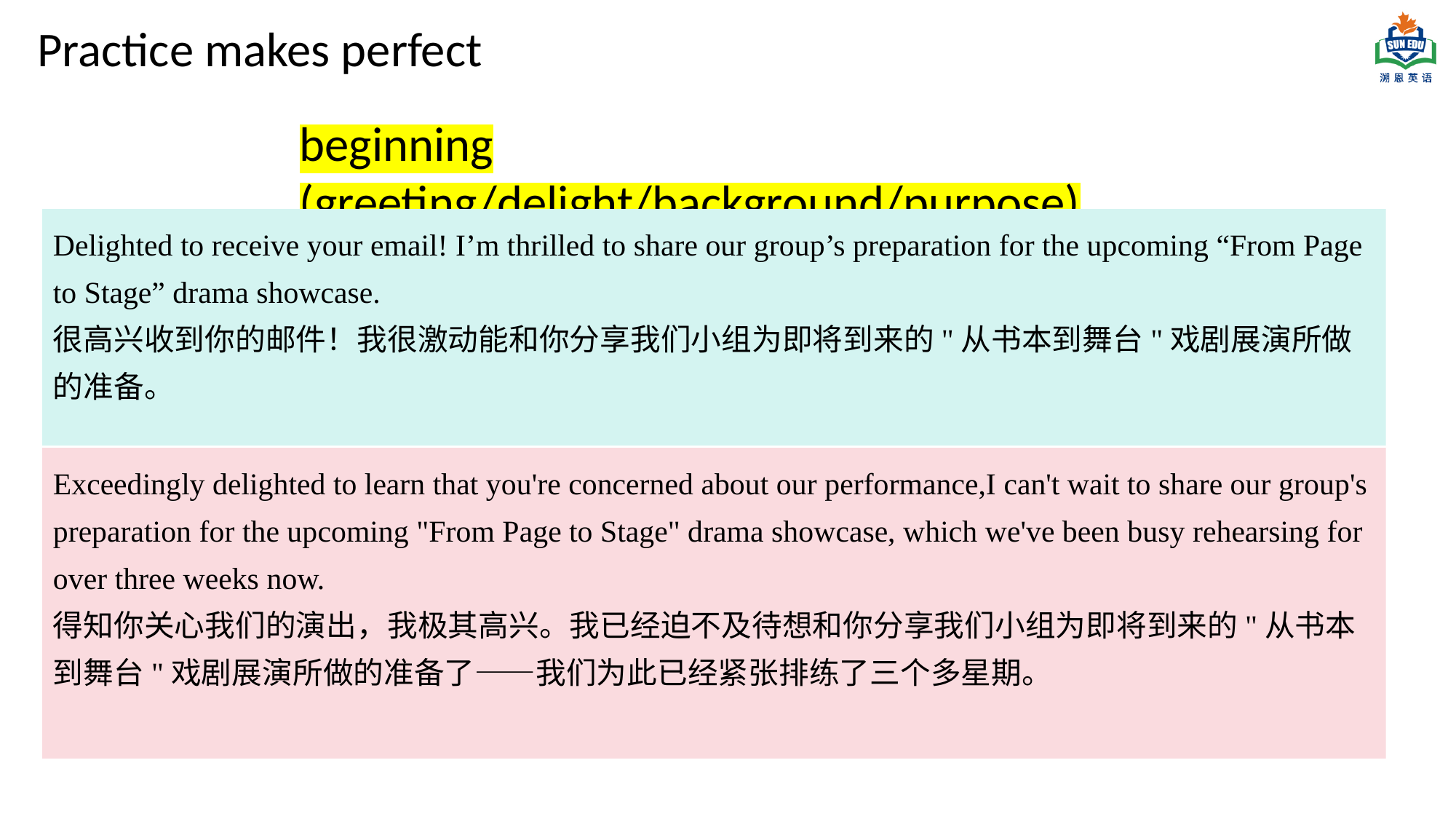

Practice makes perfect
beginning (greeting/delight/background/purpose)
Delighted to receive your email! I’m thrilled to share our group’s preparation for the upcoming “From Page to Stage” drama showcase.
很高兴收到你的邮件！我很激动能和你分享我们小组为即将到来的"从书本到舞台"戏剧展演所做的准备。

Exceedingly delighted to learn that you're concerned about our performance,I can't wait to share our group's preparation for the upcoming "From Page to Stage" drama showcase, which we've been busy rehearsing for over three weeks now.
得知你关心我们的演出，我极其高兴。我已经迫不及待想和你分享我们小组为即将到来的"从书本到舞台"戏剧展演所做的准备了——我们为此已经紧张排练了三个多星期。